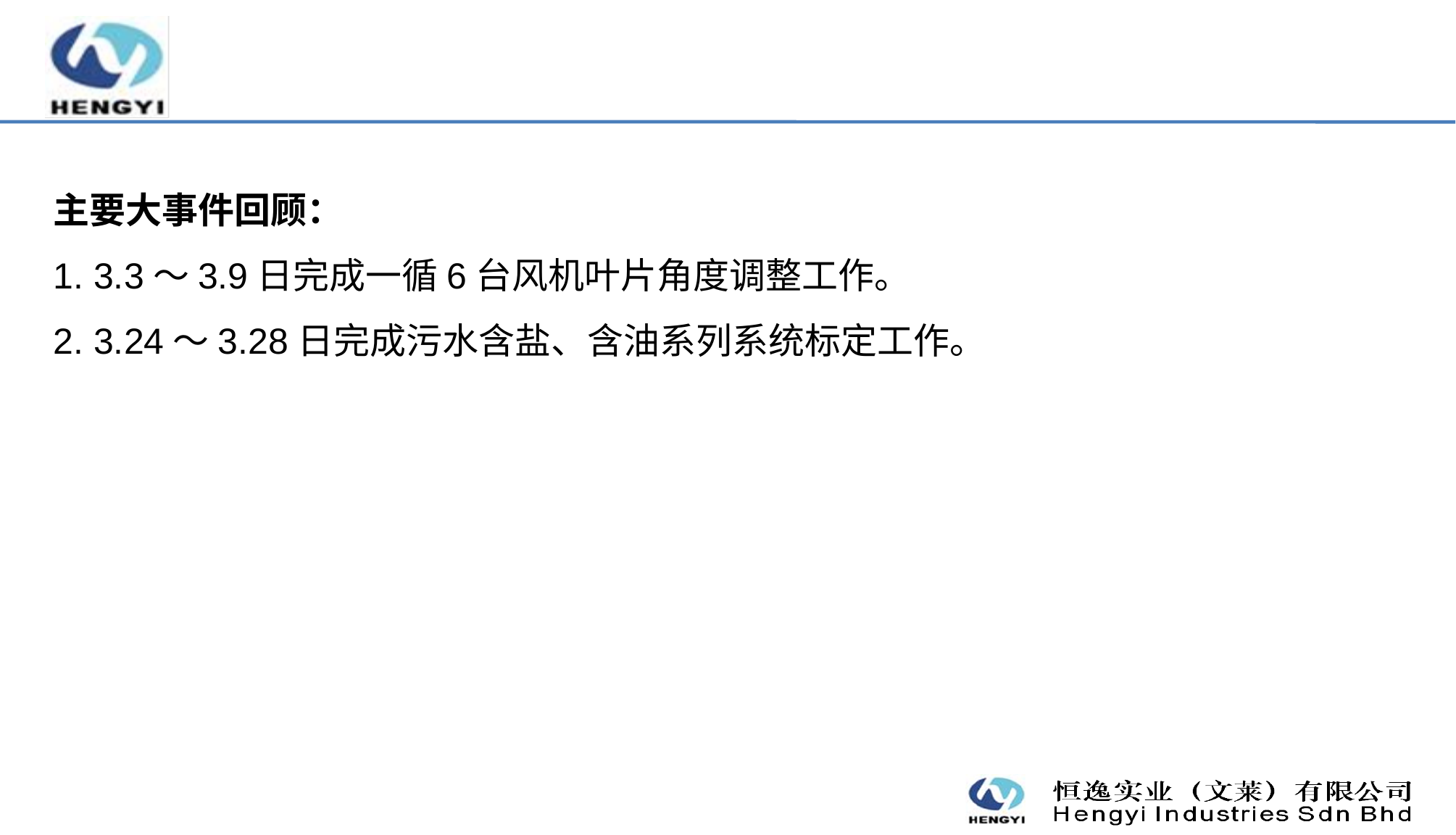

主要大事件回顾：
1. 3.3～3.9日完成一循6台风机叶片角度调整工作。
2. 3.24～3.28日完成污水含盐、含油系列系统标定工作。